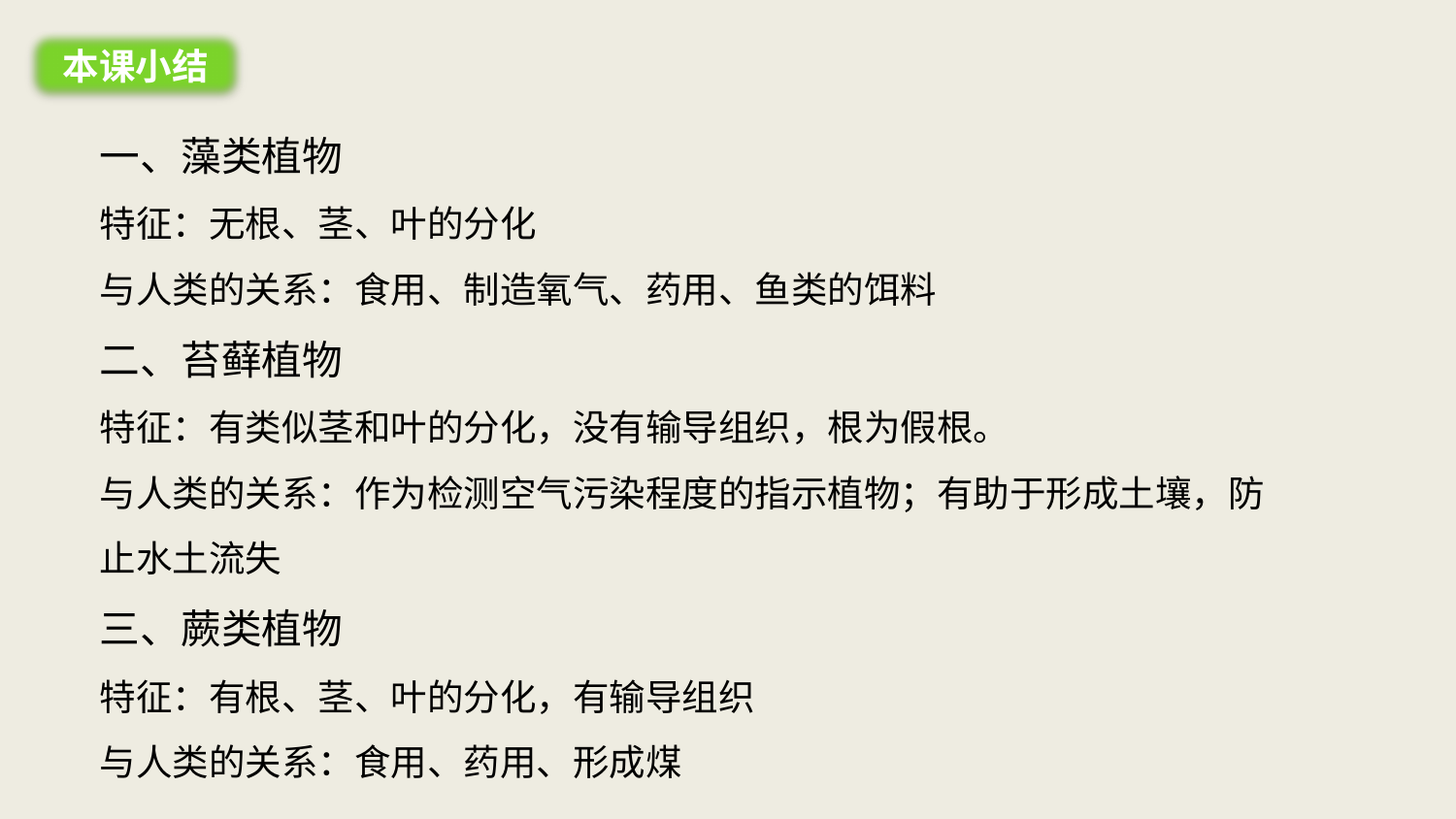

本课小结
一、藻类植物
特征：无根、茎、叶的分化
与人类的关系：食用、制造氧气、药用、鱼类的饵料
二、苔藓植物
特征：有类似茎和叶的分化，没有输导组织，根为假根。
与人类的关系：作为检测空气污染程度的指示植物；有助于形成土壤，防止水土流失
三、蕨类植物
特征：有根、茎、叶的分化，有输导组织
与人类的关系：食用、药用、形成煤